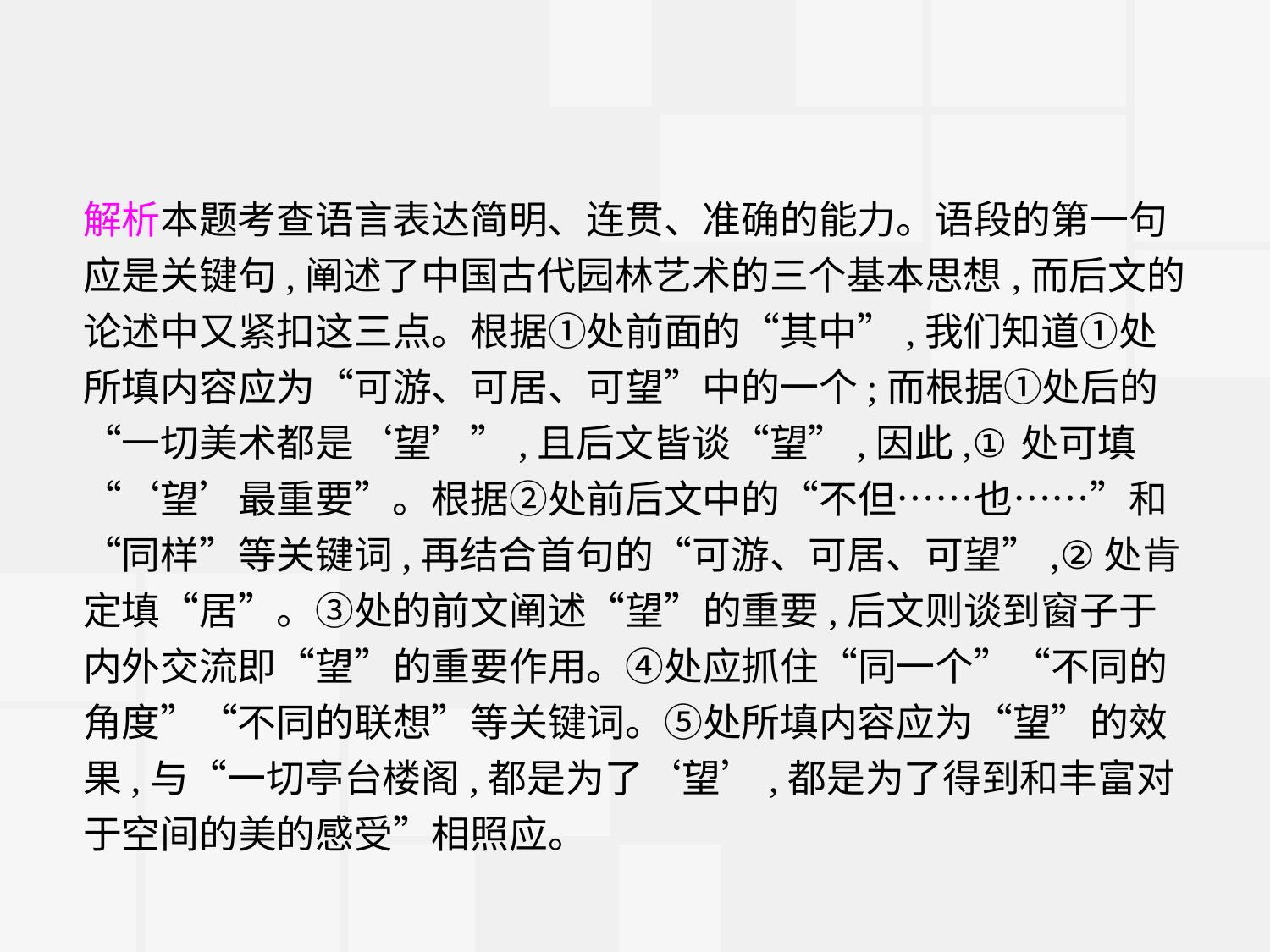

解析本题考查语言表达简明、连贯、准确的能力。语段的第一句应是关键句,阐述了中国古代园林艺术的三个基本思想,而后文的论述中又紧扣这三点。根据①处前面的“其中”,我们知道①处所填内容应为“可游、可居、可望”中的一个;而根据①处后的“一切美术都是‘望’”,且后文皆谈“望”,因此,①处可填“‘望’最重要”。根据②处前后文中的“不但……也……”和“同样”等关键词,再结合首句的“可游、可居、可望”,②处肯定填“居”。③处的前文阐述“望”的重要,后文则谈到窗子于内外交流即“望”的重要作用。④处应抓住“同一个”“不同的角度”“不同的联想”等关键词。⑤处所填内容应为“望”的效果,与“一切亭台楼阁,都是为了‘望’,都是为了得到和丰富对于空间的美的感受”相照应。